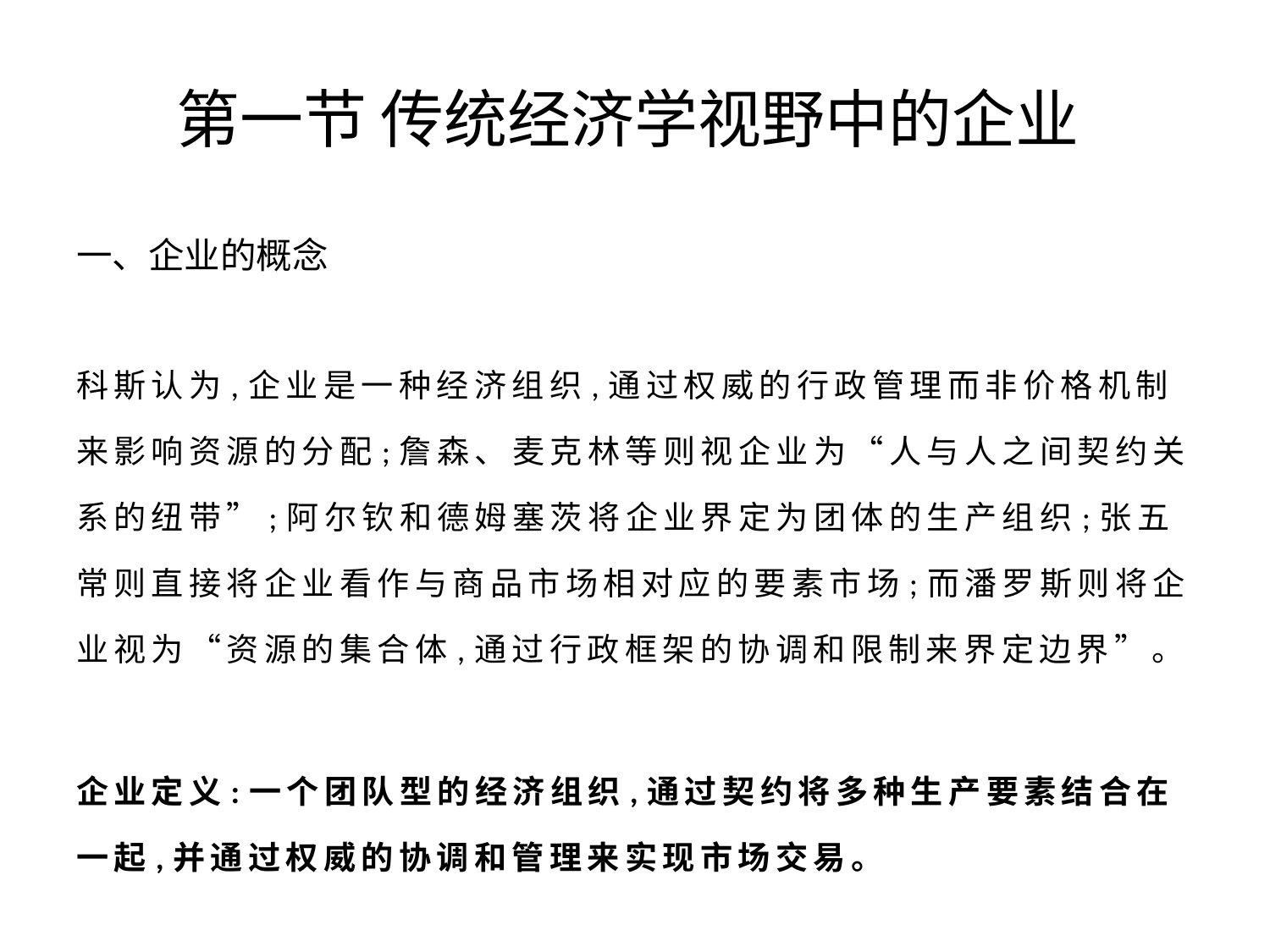

# 第一节 传统经济学视野中的企业
一、企业的概念

科斯认为,企业是一种经济组织,通过权威的行政管理而非价格机制来影响资源的分配;詹森、麦克林等则视企业为“人与人之间契约关系的纽带”;阿尔钦和德姆塞茨将企业界定为团体的生产组织;张五常则直接将企业看作与商品市场相对应的要素市场;而潘罗斯则将企业视为“资源的集合体,通过行政框架的协调和限制来界定边界”。

企业定义:一个团队型的经济组织,通过契约将多种生产要素结合在一起,并通过权威的协调和管理来实现市场交易。